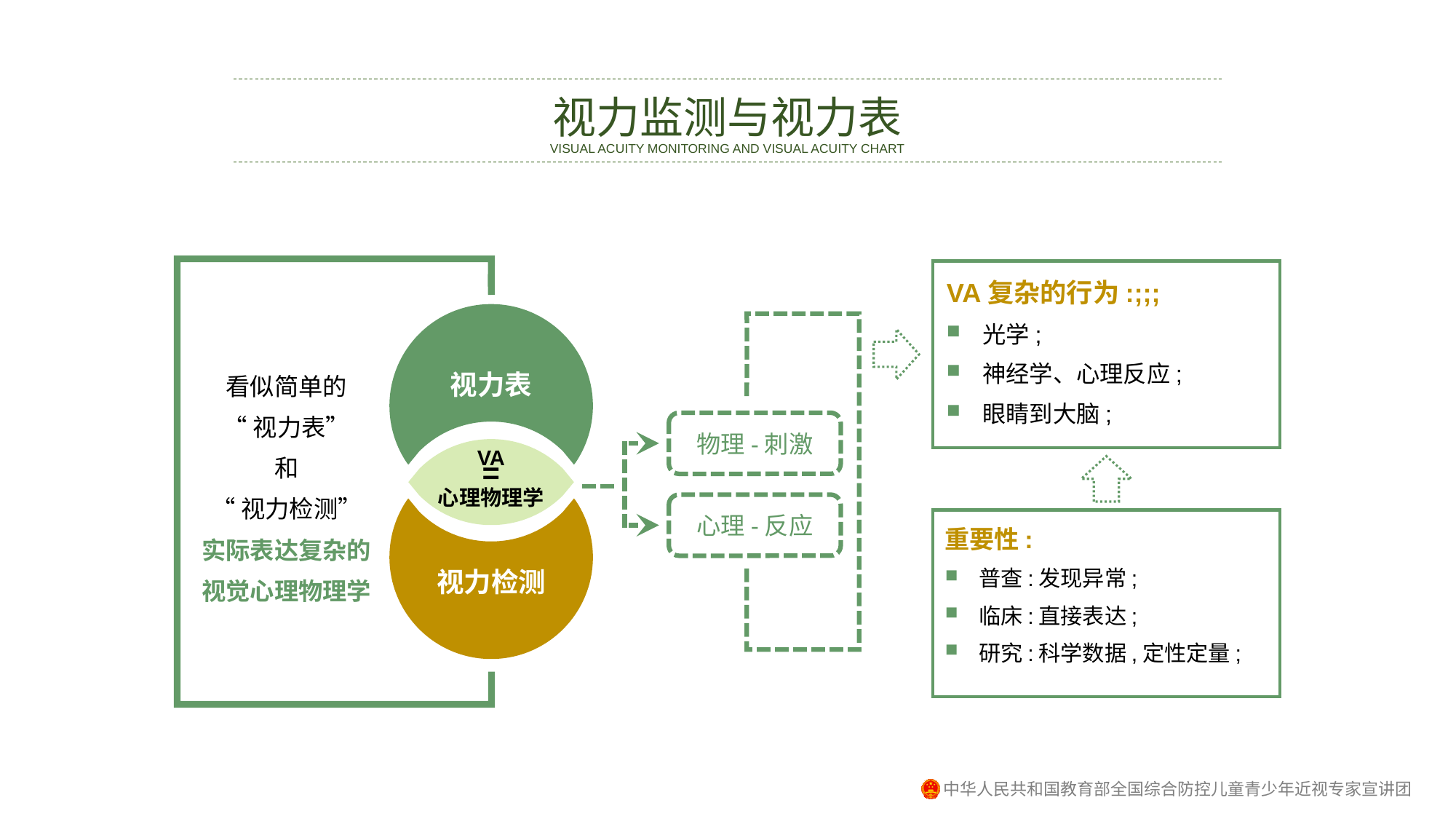

视力监测与视力表
VISUAL ACUITY MONITORING AND VISUAL ACUITY CHART

视力表

VA
=
心理物理学

视力检测
看似简单的
“视力表”
和
“视力检测”
实际表达复杂的
视觉心理物理学

VA复杂的行为:;;;
光学;
神经学、心理反应;
眼睛到大脑;

物理-刺激

心理-反应
重要性:
普查:发现异常;
临床:直接表达;
研究:科学数据,定性定量;